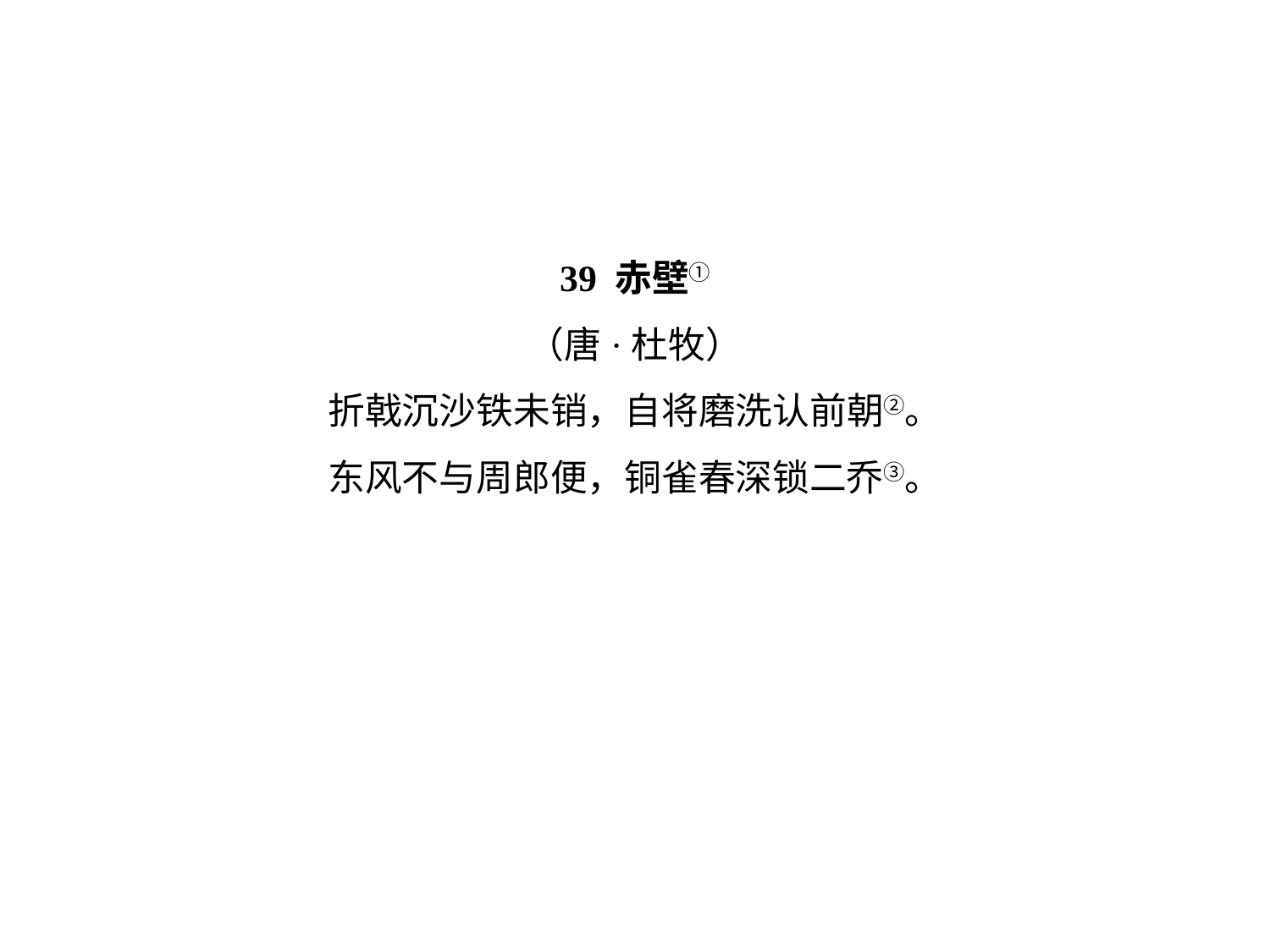

39 赤壁①
（唐·杜牧）
折戟沉沙铁未销，自将磨洗认前朝②。
东风不与周郎便，铜雀春深锁二乔③。